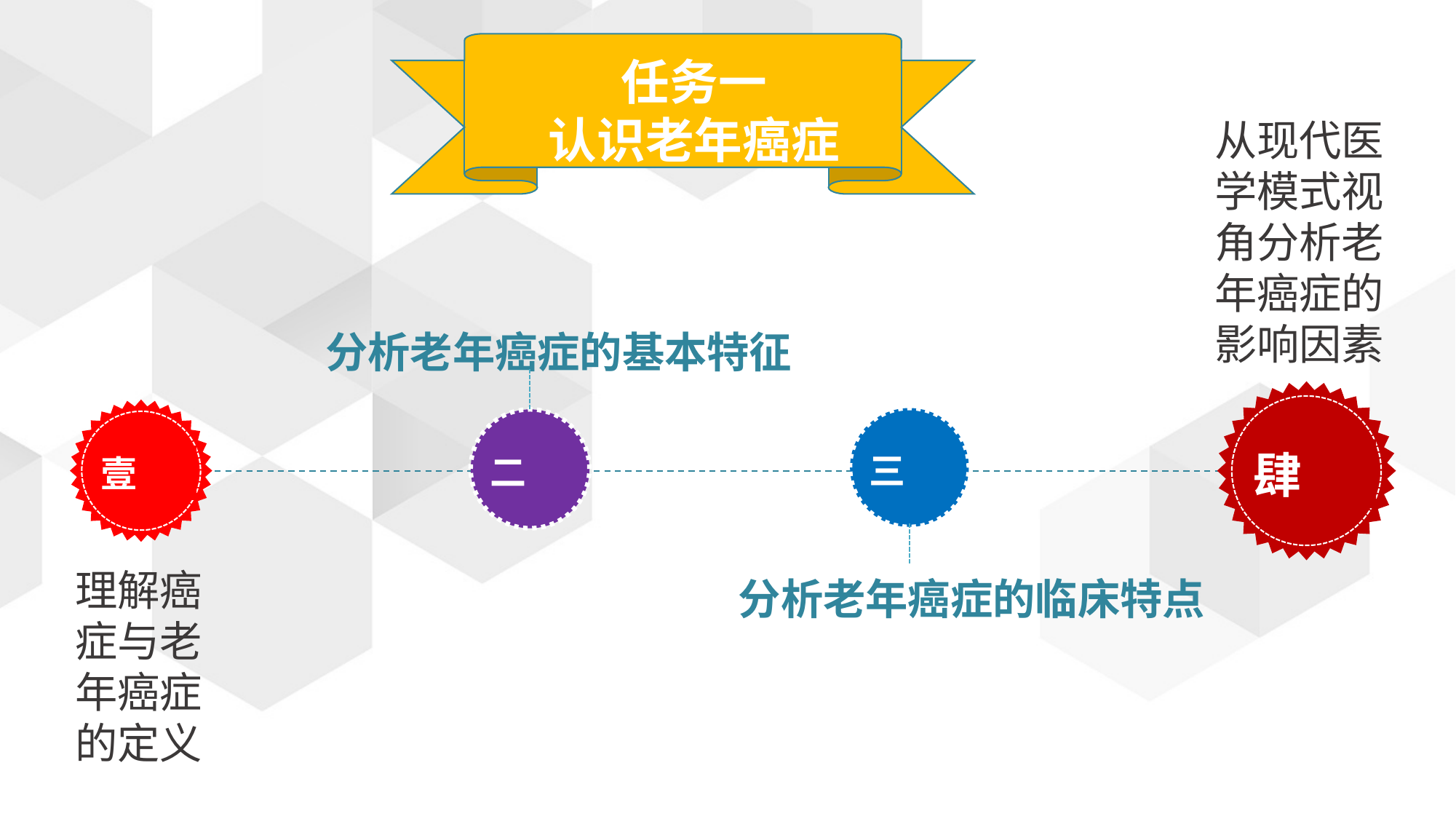

任务一
认识老年癌症
从现代医学模式视角分析老年癌症的影响因素
分析老年癌症的基本特征

肆

壹

三

二
理解癌症与老年癌症的定义
分析老年癌症的临床特点